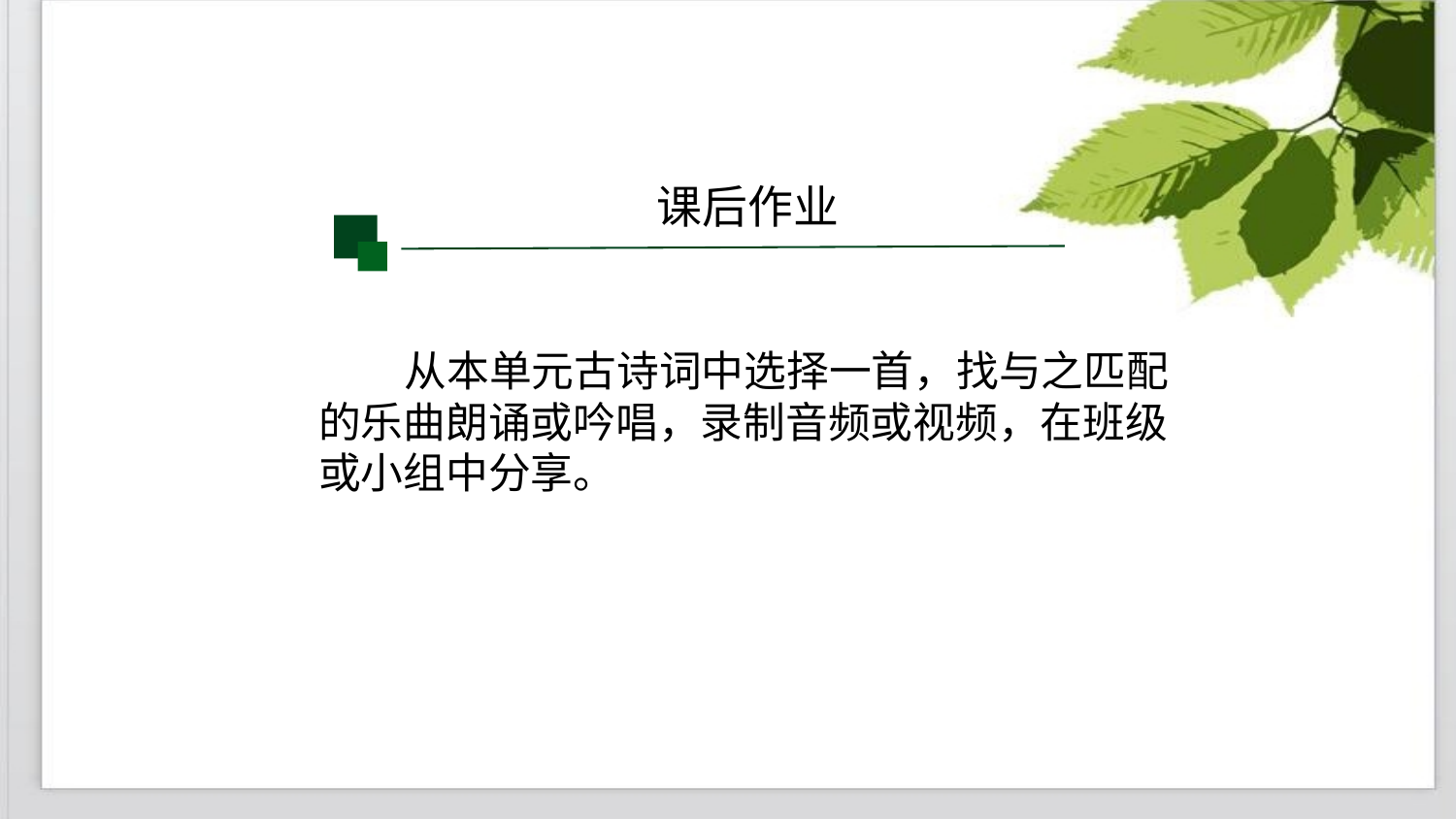

课后作业

        从本单元古诗词中选择一首，找与之匹配的乐曲朗诵或吟唱，录制音频或视频，在班级或小组中分享。